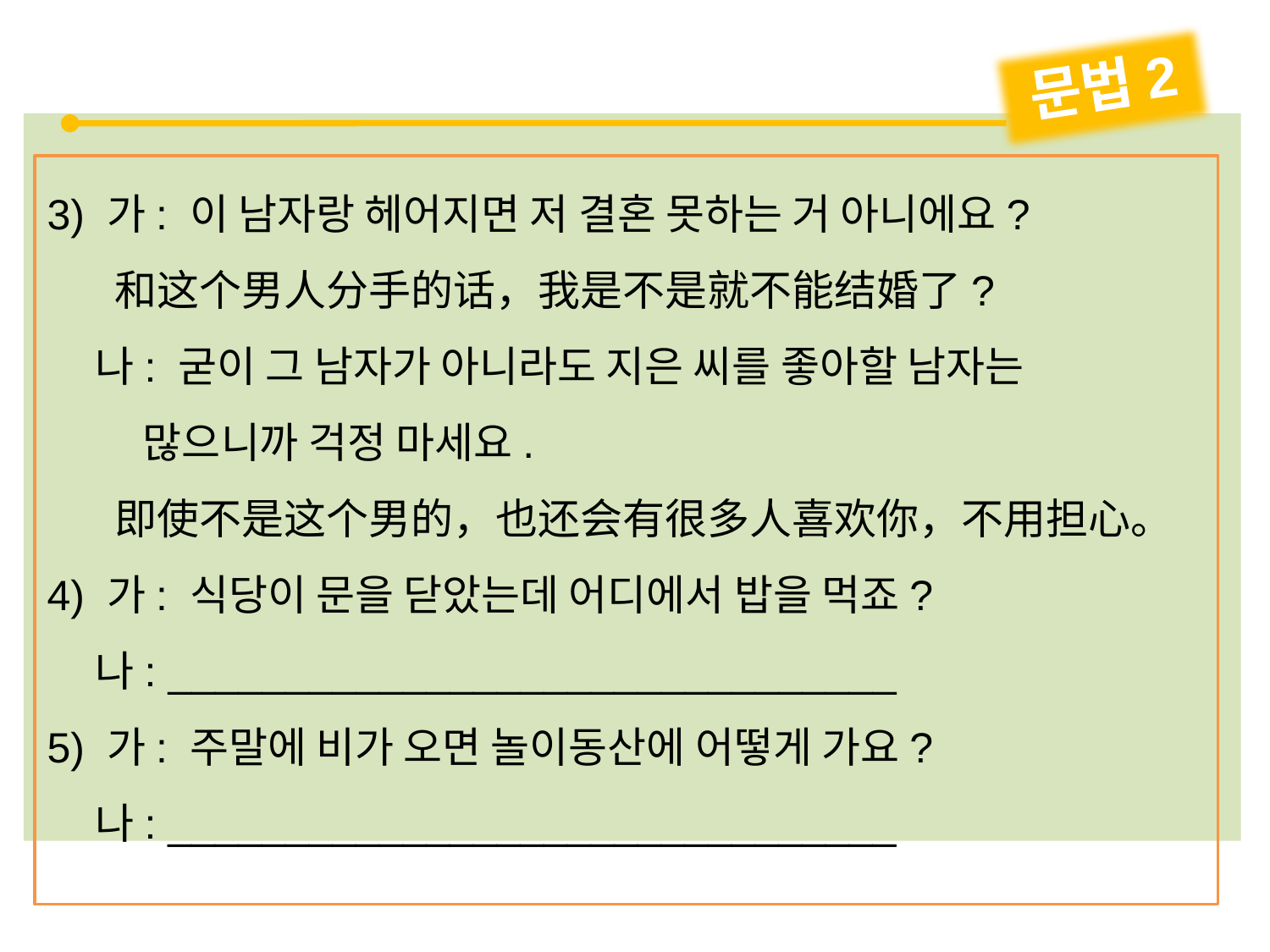

문법2

3) 가: 이 남자랑 헤어지면 저 결혼 못하는 거 아니에요?
      和这个男人分手的话，我是不是就不能结婚了?
    나: 굳이 그 남자가 아니라도 지은 씨를 좋아할 남자는
         많으니까 걱정 마세요.
      即使不是这个男的，也还会有很多人喜欢你，不用担心。
4) 가: 식당이 문을 닫았는데 어디에서 밥을 먹죠?
    나: _______________________________
5) 가: 주말에 비가 오면 놀이동산에 어떻게 가요?
    나: _______________________________